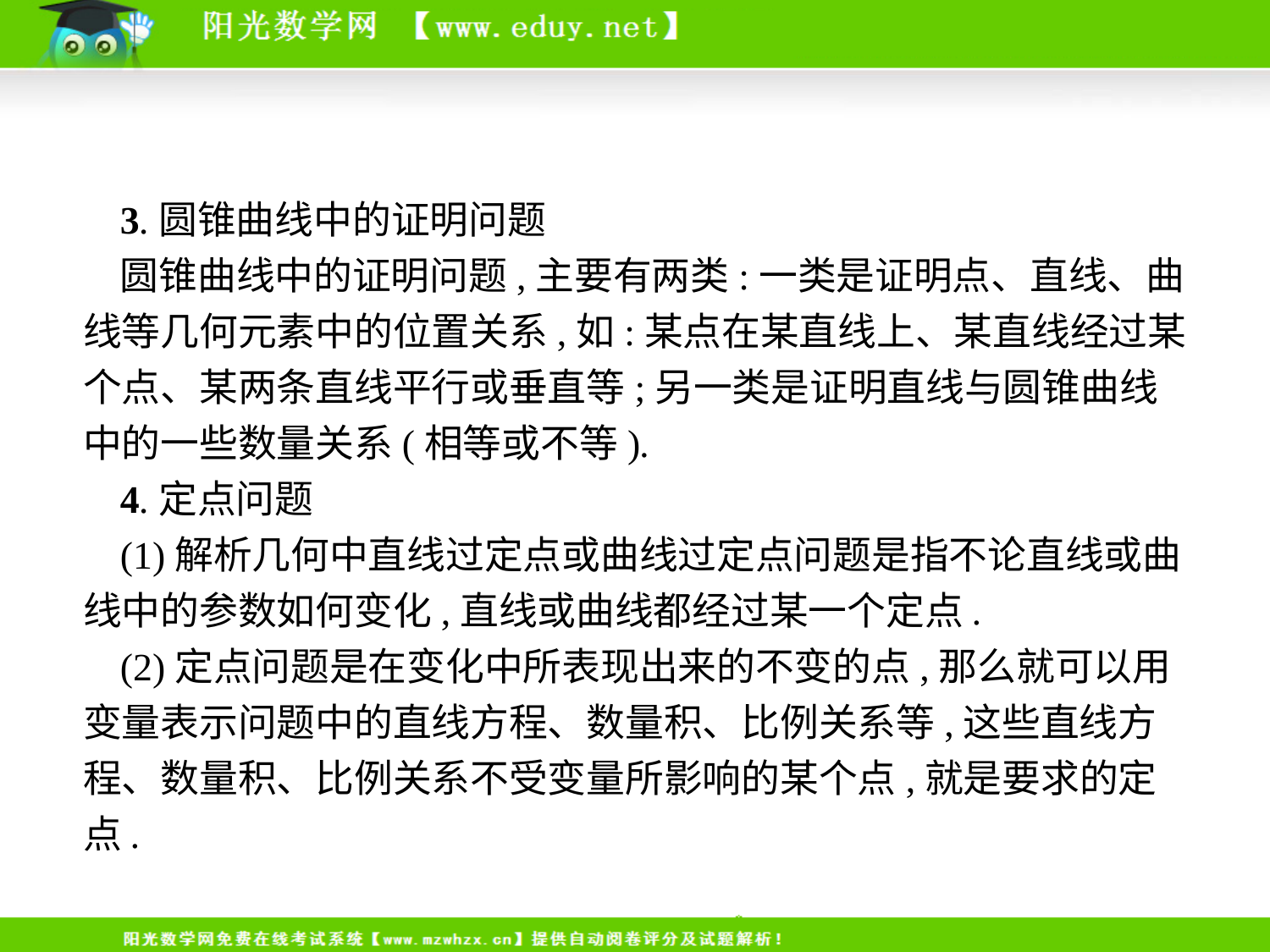

3.圆锥曲线中的证明问题
圆锥曲线中的证明问题,主要有两类:一类是证明点、直线、曲线等几何元素中的位置关系,如:某点在某直线上、某直线经过某个点、某两条直线平行或垂直等;另一类是证明直线与圆锥曲线中的一些数量关系(相等或不等).
4.定点问题
(1)解析几何中直线过定点或曲线过定点问题是指不论直线或曲线中的参数如何变化,直线或曲线都经过某一个定点.
(2)定点问题是在变化中所表现出来的不变的点,那么就可以用变量表示问题中的直线方程、数量积、比例关系等,这些直线方程、数量积、比例关系不受变量所影响的某个点,就是要求的定点.